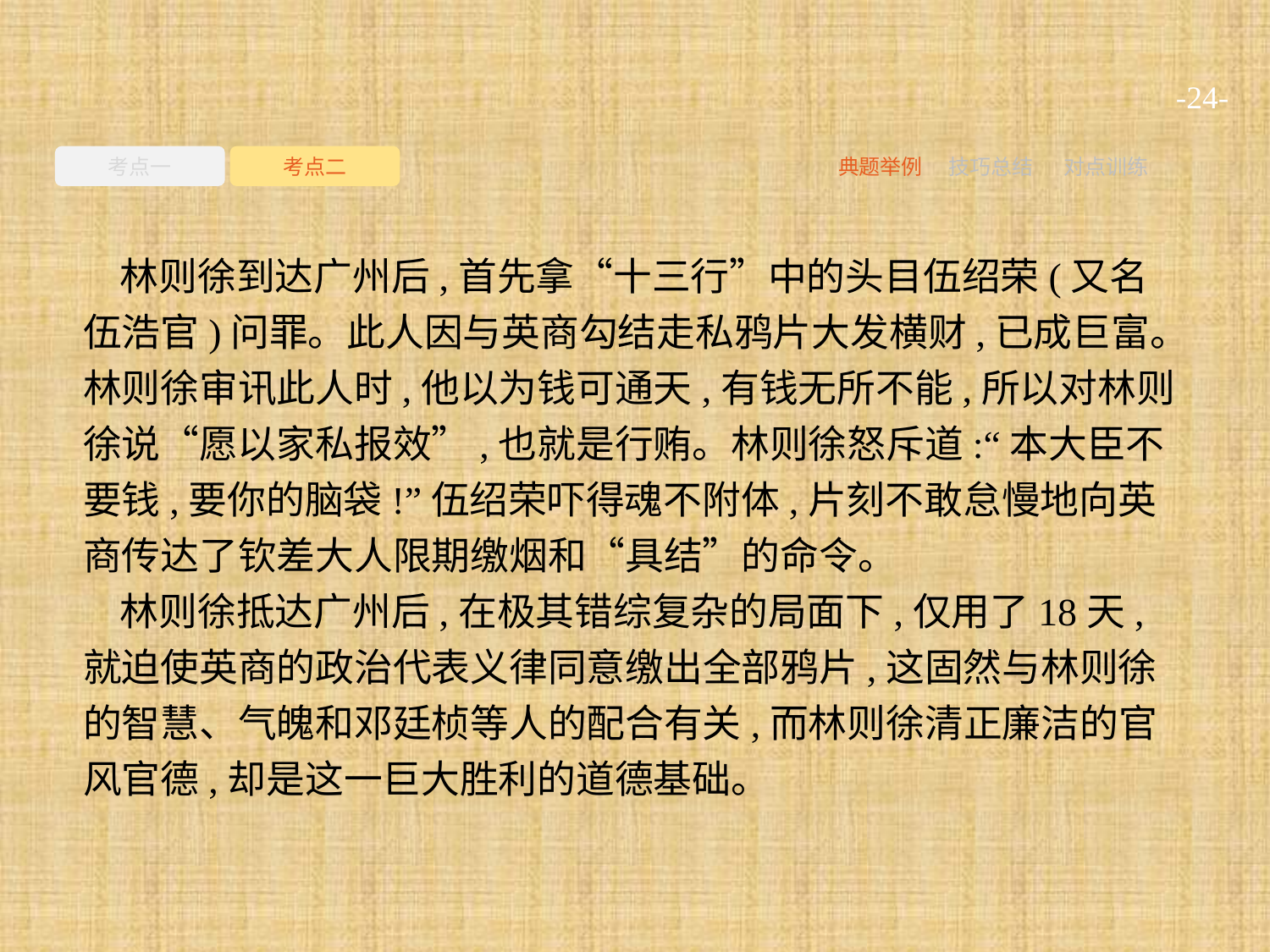

-24-
考点一
考点二
典题举例
技巧总结
对点训练
林则徐到达广州后,首先拿“十三行”中的头目伍绍荣(又名伍浩官)问罪。此人因与英商勾结走私鸦片大发横财,已成巨富。林则徐审讯此人时,他以为钱可通天,有钱无所不能,所以对林则徐说“愿以家私报效”,也就是行贿。林则徐怒斥道:“本大臣不要钱,要你的脑袋!”伍绍荣吓得魂不附体,片刻不敢怠慢地向英商传达了钦差大人限期缴烟和“具结”的命令。
林则徐抵达广州后,在极其错综复杂的局面下,仅用了18天,就迫使英商的政治代表义律同意缴出全部鸦片,这固然与林则徐的智慧、气魄和邓廷桢等人的配合有关,而林则徐清正廉洁的官风官德,却是这一巨大胜利的道德基础。